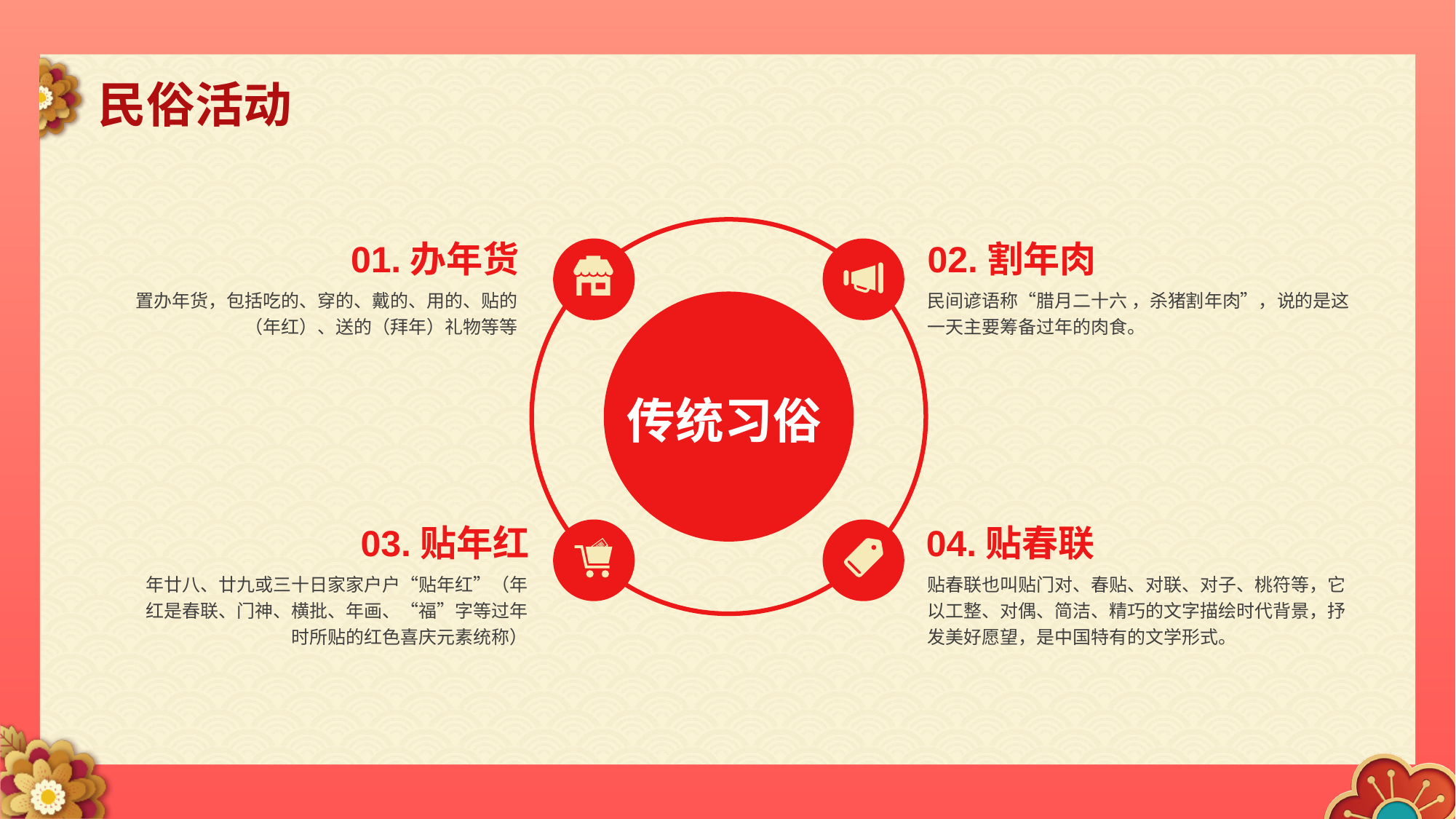

民俗活动

01.办年货
置办年货，包括吃的、穿的、戴的、用的、贴的（年红）、送的（拜年）礼物等等
02.割年肉
民间谚语称“腊月二十六 ，杀猪割年肉”，说的是这一天主要筹备过年的肉食。

传统习俗

03.贴年红

年廿八、廿九或三十日家家户户“贴年红”（年红是春联、门神、横批、年画、“福”字等过年时所贴的红色喜庆元素统称）
04.贴春联
贴春联也叫贴门对、春贴、对联、对子、桃符等，它以工整、对偶、简洁、精巧的文字描绘时代背景，抒发美好愿望，是中国特有的文学形式。